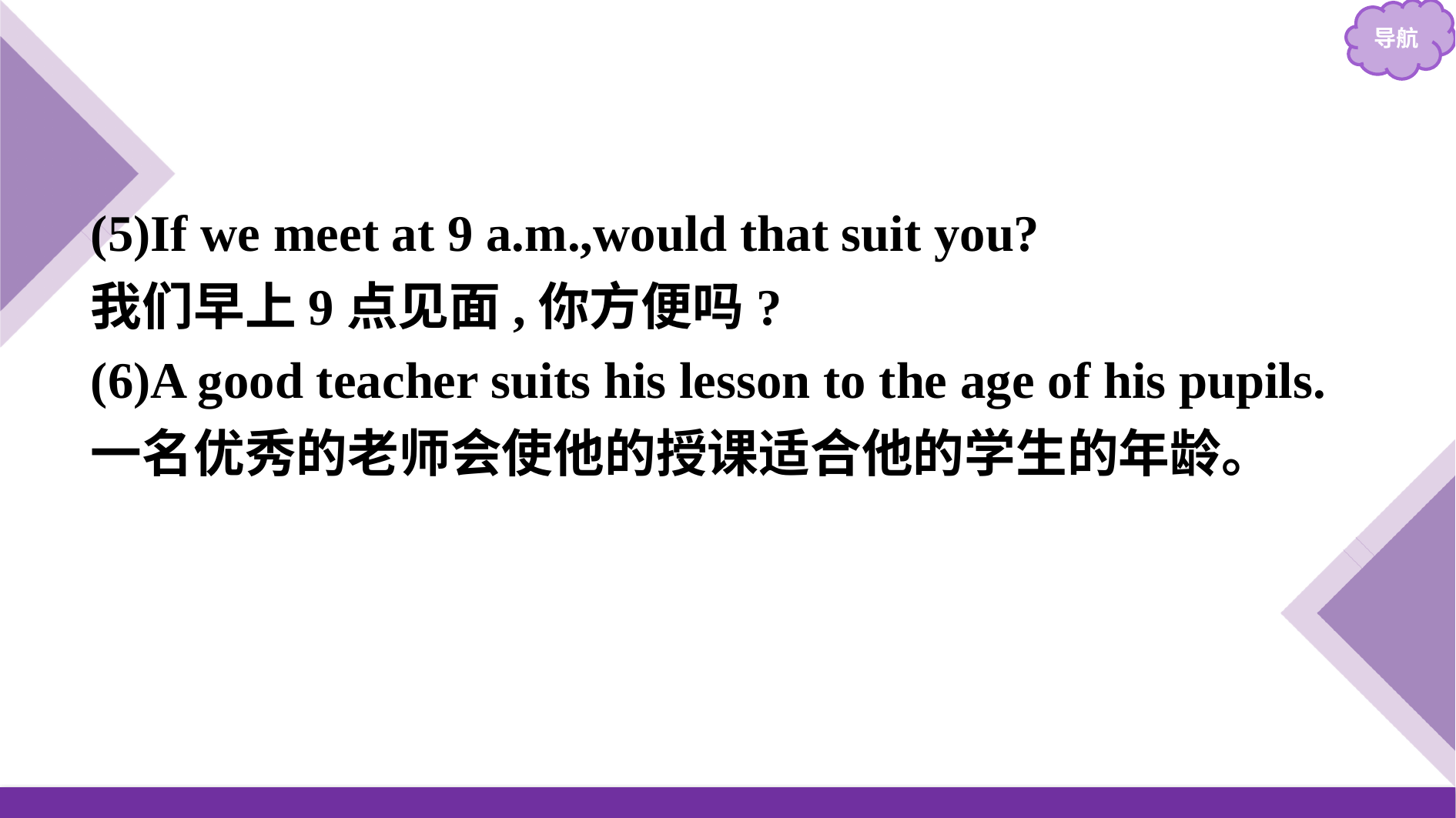

(5)If we meet at 9 a.m.,would that suit you?
我们早上9点见面,你方便吗?
(6)A good teacher suits his lesson to the age of his pupils.
一名优秀的老师会使他的授课适合他的学生的年龄。